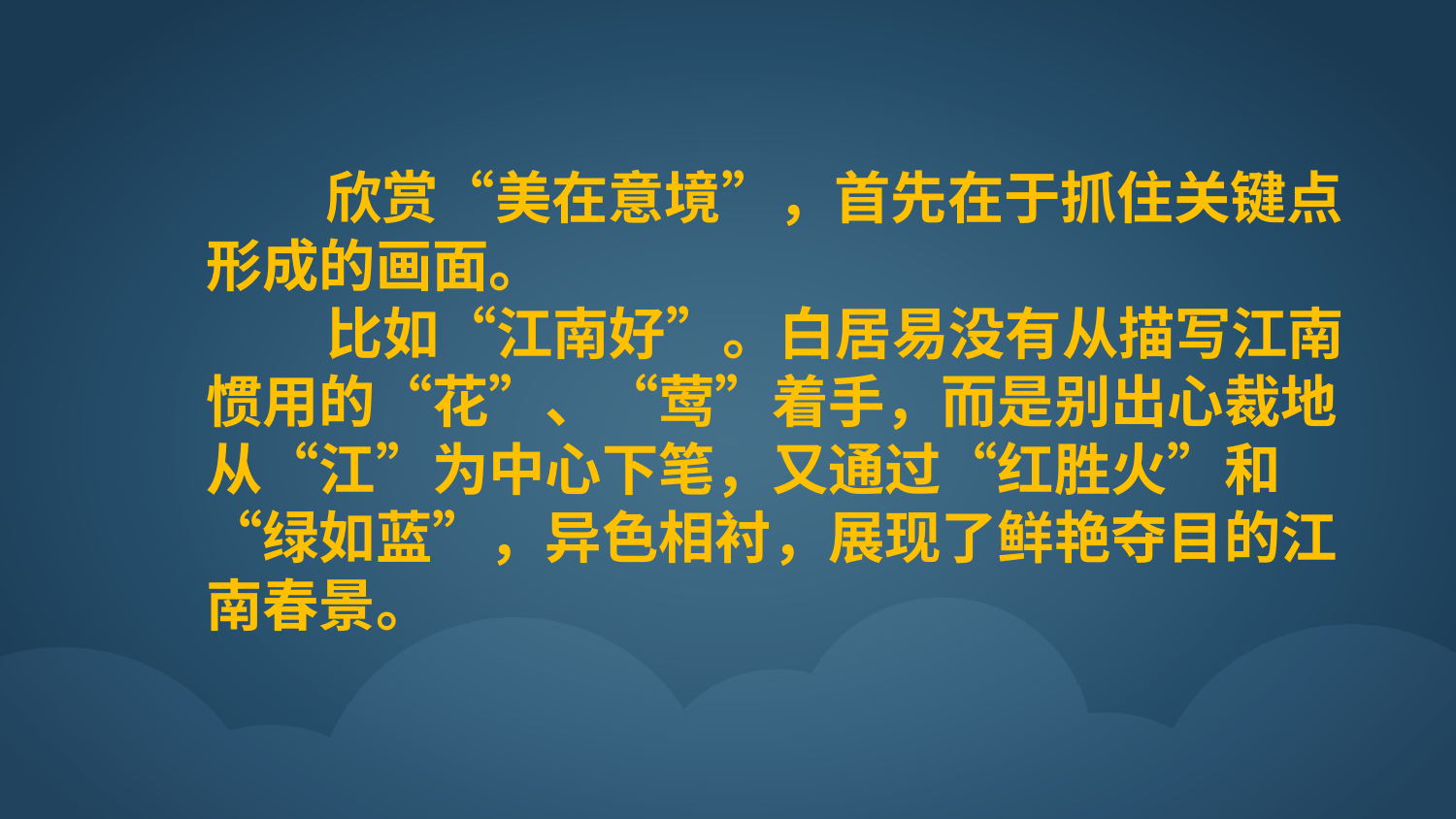

欣赏“美在意境”，首先在于抓住关键点形成的画面。
     比如“江南好”。白居易没有从描写江南惯用的“花”、“莺”着手，而是别出心裁地从“江”为中心下笔，又通过“红胜火”和“绿如蓝”，异色相衬，展现了鲜艳夺目的江南春景。